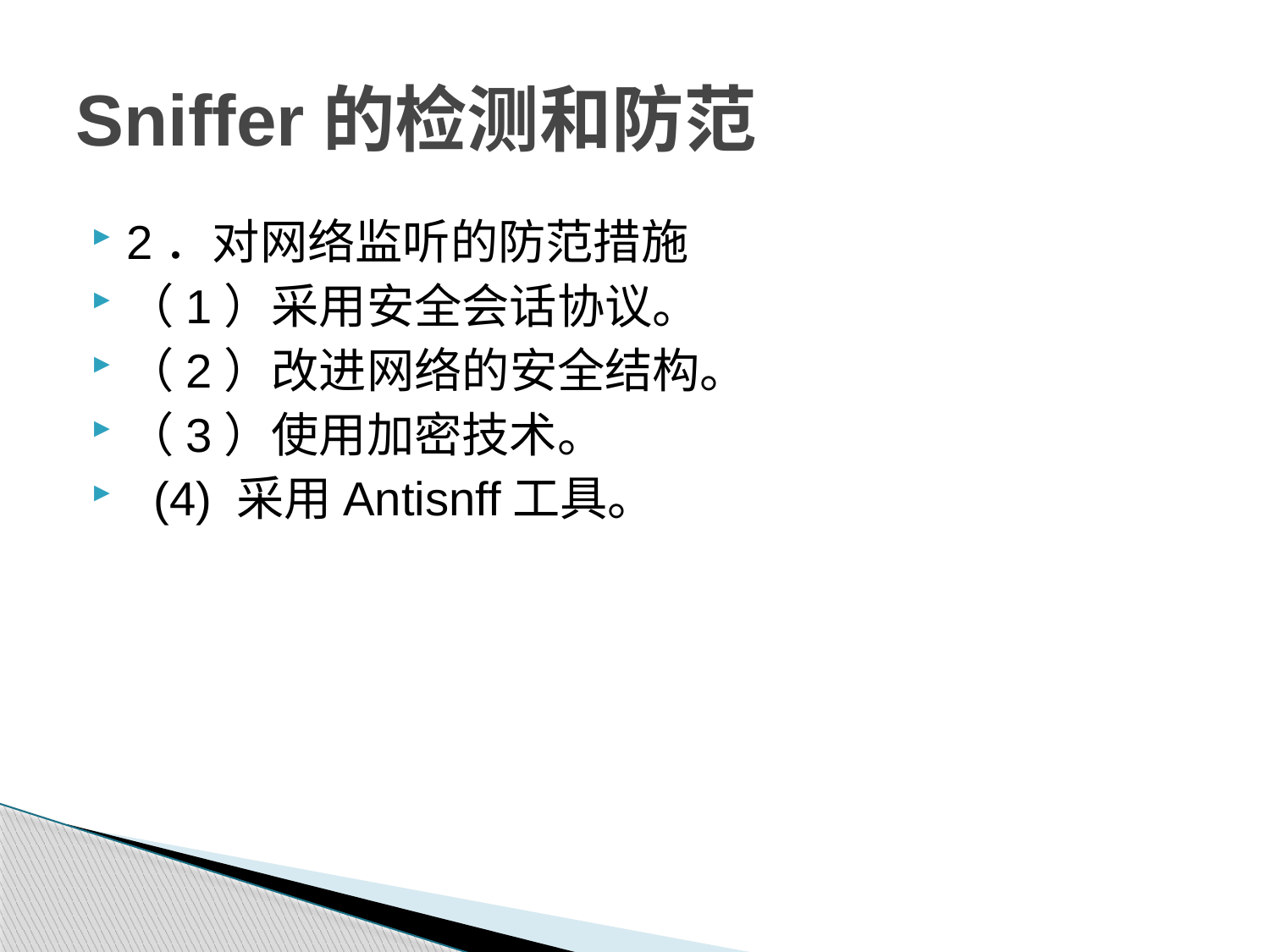

# Sniffer的检测和防范
2．对网络监听的防范措施
（1）采用安全会话协议。
（2）改进网络的安全结构。
（3）使用加密技术。
  (4) 采用Antisnff工具。